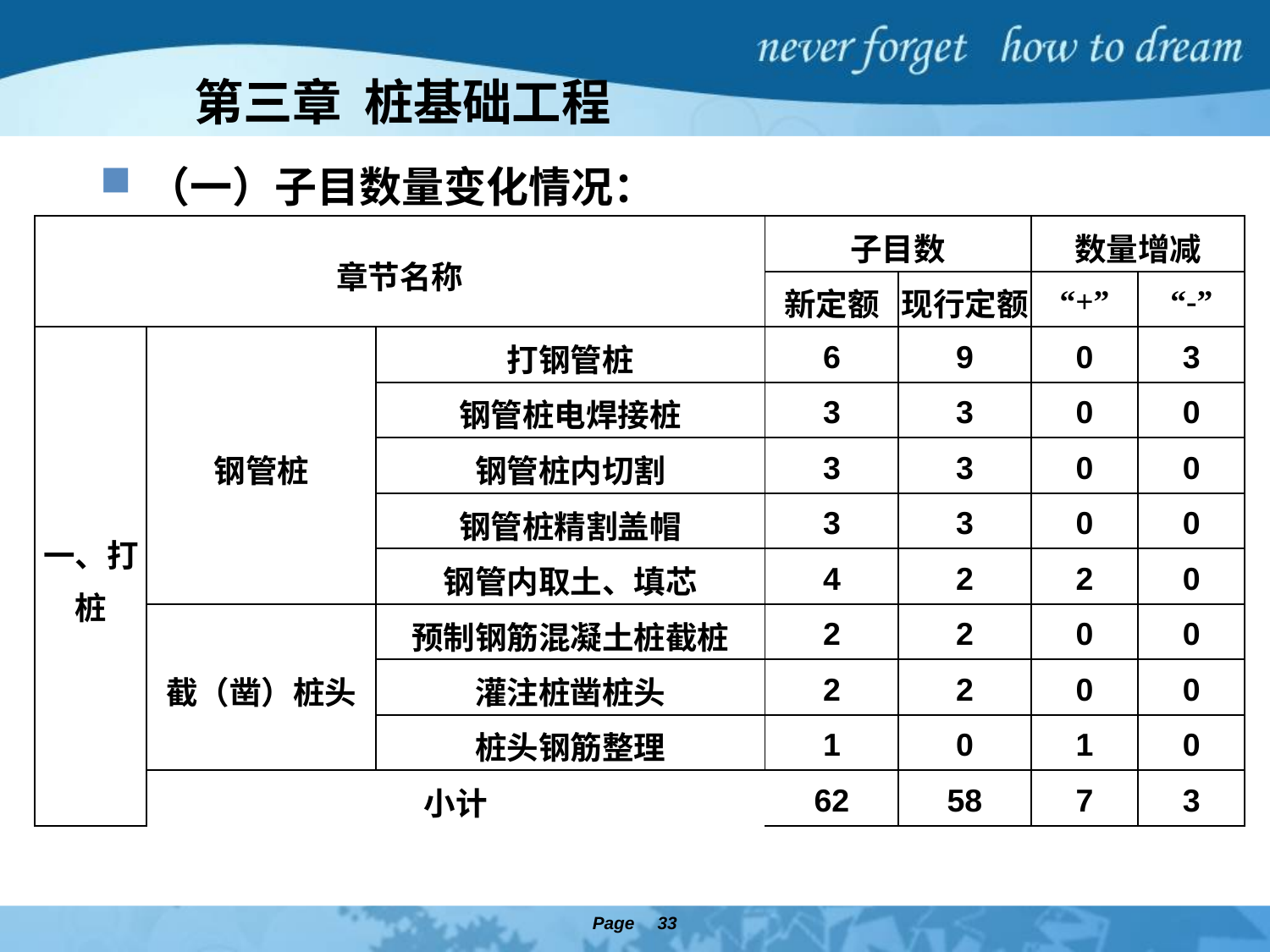

# 第三章  桩基础工程
（一）子目数量变化情况：
| 章节名称 |  |  | 子目数 |  | 数量增减 |  |
| --- | --- | --- | --- | --- | --- | --- |
|  |  |  | 新定额 | 现行定额 | “+” | “-” |
| 一、打桩 | 钢管桩 | 打钢管桩 | 6 | 9 | 0 | 3 |
|  |  | 钢管桩电焊接桩 | 3 | 3 | 0 | 0 |
|  |  | 钢管桩内切割 | 3 | 3 | 0 | 0 |
|  |  | 钢管桩精割盖帽 | 3 | 3 | 0 | 0 |
|  |  | 钢管内取土、填芯 | 4 | 2 | 2 | 0 |
|  | 截（凿）桩头 | 预制钢筋混凝土桩截桩 | 2 | 2 | 0 | 0 |
|  |  | 灌注桩凿桩头 | 2 | 2 | 0 | 0 |
|  |  | 桩头钢筋整理 | 1 | 0 | 1 | 0 |
|  | 小计 |  | 62 | 58 | 7 | 3 |